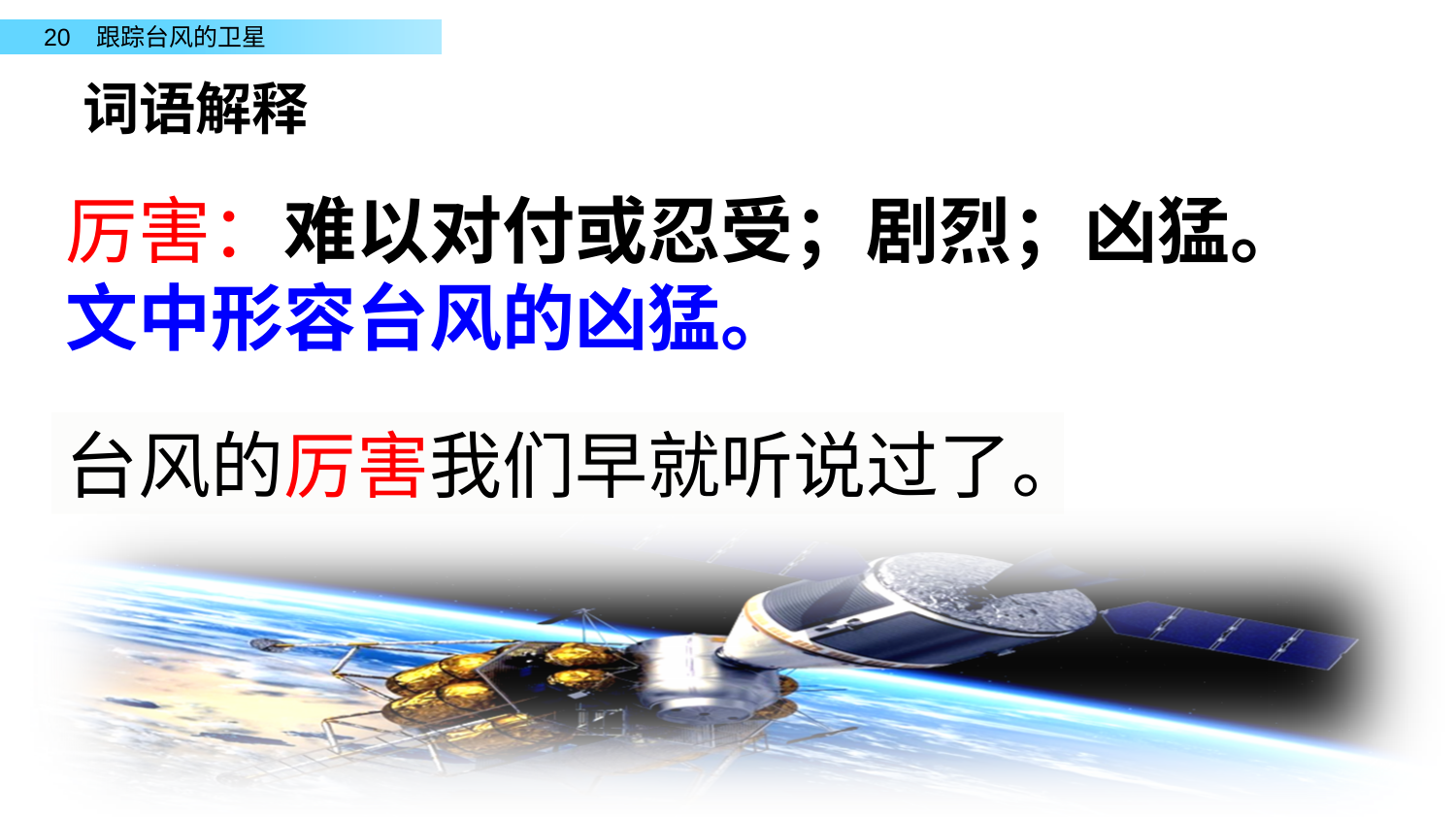

词语解释

厉害：难以对付或忍受；剧烈；凶猛。文中形容台风的凶猛。
台风的厉害我们早就听说过了。